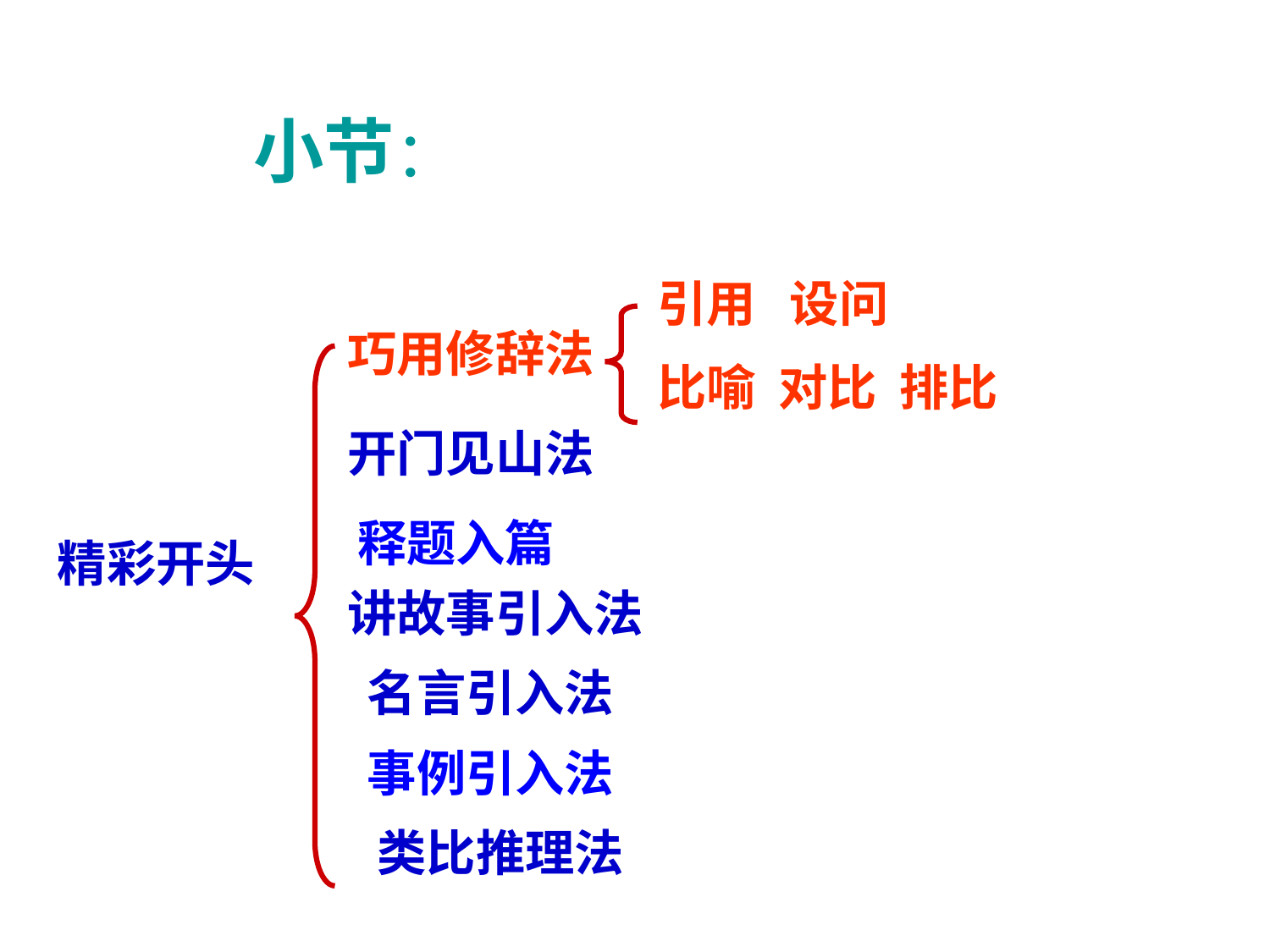

小节：
引用   设问
比喻  对比  排比

巧用修辞法

开门见山法
释题入篇
精彩开头
讲故事引入法
名言引入法
事例引入法

类比推理法